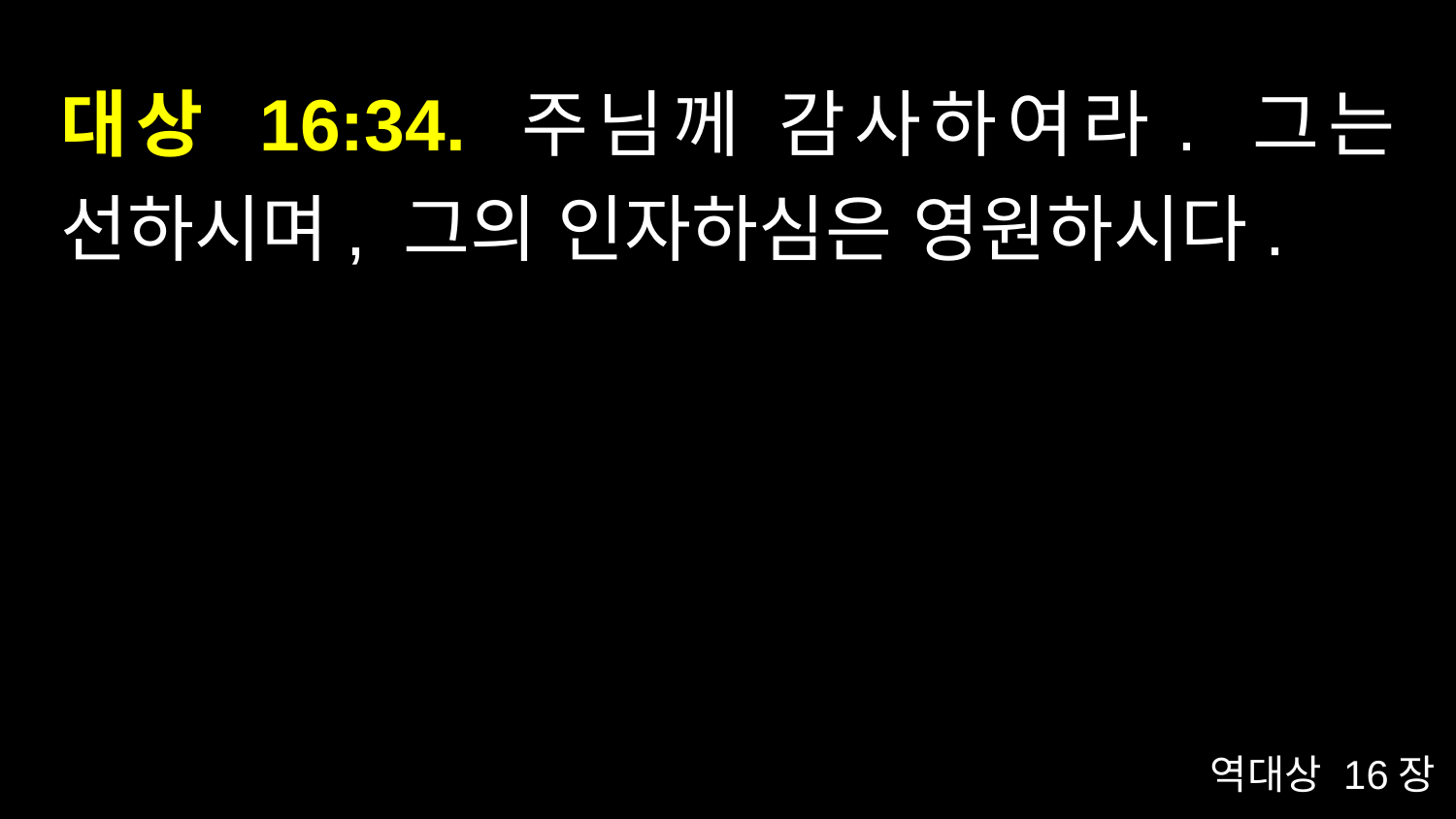

# 대상 16:34. 주님께 감사하여라. 그는 선하시며, 그의 인자하심은 영원하시다.
역대상 16장